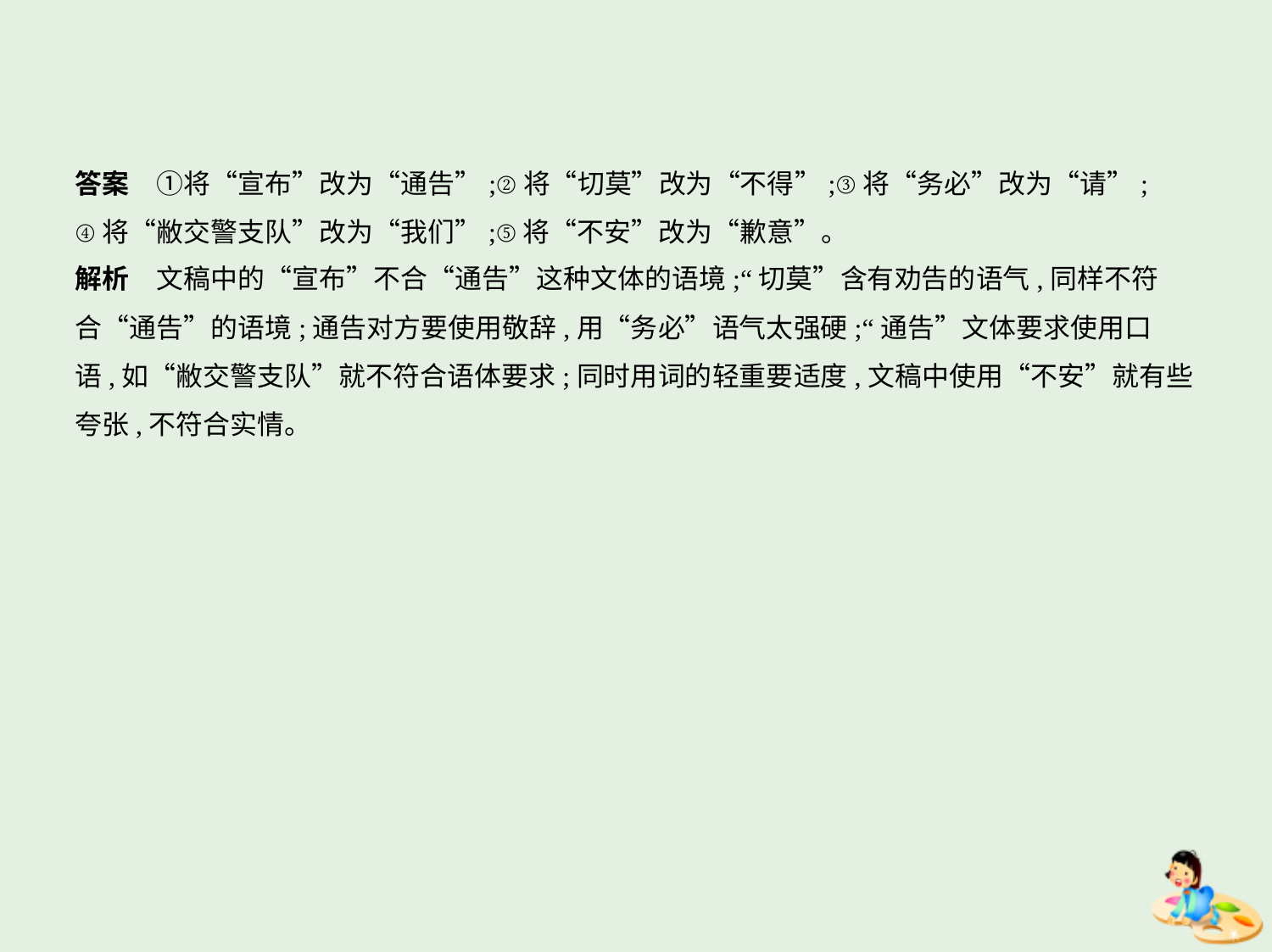

答案　①将“宣布”改为“通告”;②将“切莫”改为“不得”;③将“务必”改为“请”;
④将“敝交警支队”改为“我们”;⑤将“不安”改为“歉意”。
解析　文稿中的“宣布”不合“通告”这种文体的语境;“切莫”含有劝告的语气,同样不符
合“通告”的语境;通告对方要使用敬辞,用“务必”语气太强硬;“通告”文体要求使用口
语,如“敝交警支队”就不符合语体要求;同时用词的轻重要适度,文稿中使用“不安”就有些
夸张,不符合实情。